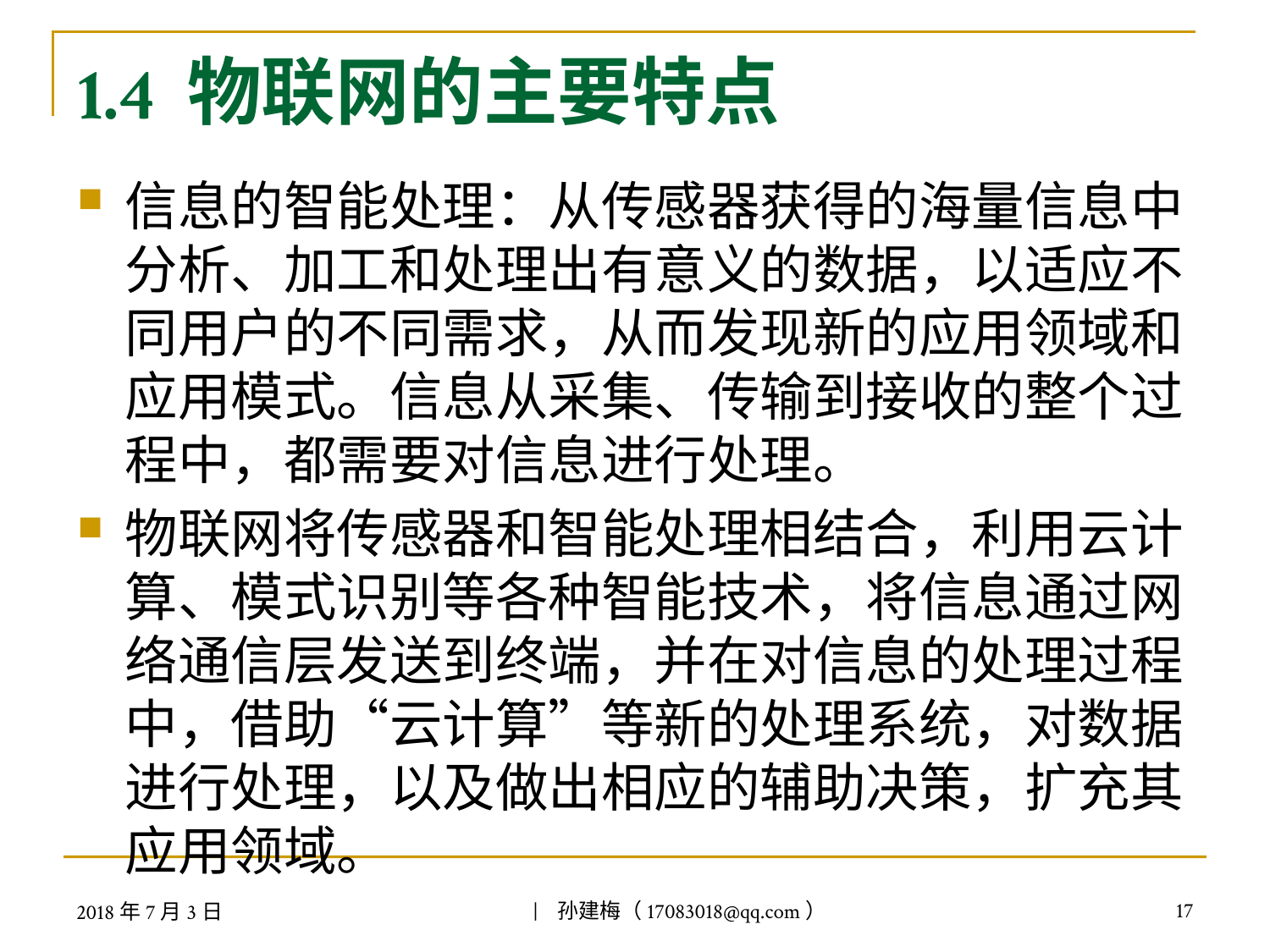

# 1.4 物联网的主要特点
信息的智能处理：从传感器获得的海量信息中分析、加工和处理出有意义的数据，以适应不同用户的不同需求，从而发现新的应用领域和应用模式。信息从采集、传输到接收的整个过程中，都需要对信息进行处理。
物联网将传感器和智能处理相结合，利用云计算、模式识别等各种智能技术，将信息通过网络通信层发送到终端，并在对信息的处理过程中，借助“云计算”等新的处理系统，对数据进行处理，以及做出相应的辅助决策，扩充其应用领域。
|   孙建梅（17083018@qq.com）
2018年7月3日
17